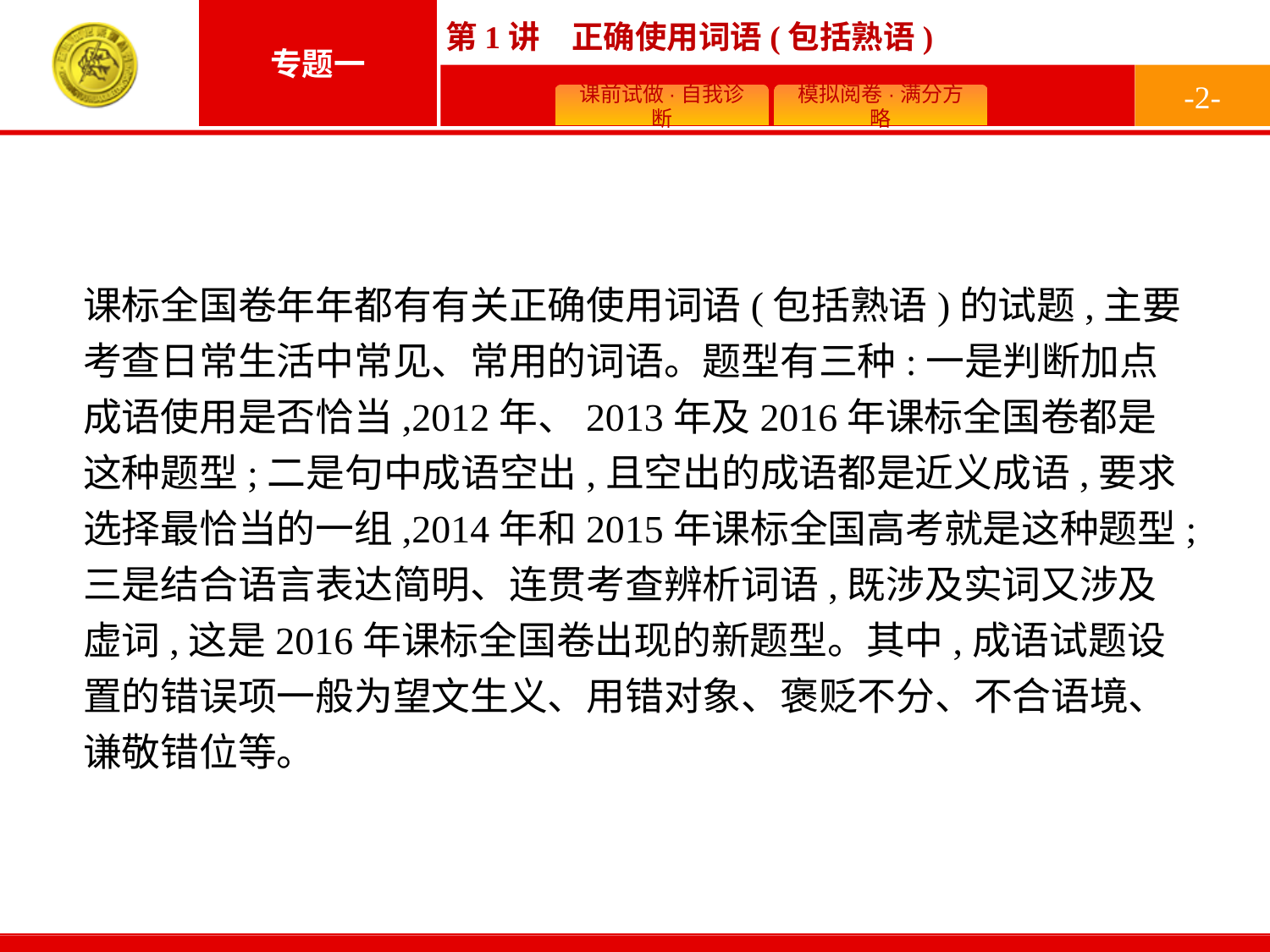

-2-
课标全国卷年年都有有关正确使用词语(包括熟语)的试题,主要考查日常生活中常见、常用的词语。题型有三种:一是判断加点成语使用是否恰当,2012年、2013年及2016年课标全国卷都是这种题型;二是句中成语空出,且空出的成语都是近义成语,要求选择最恰当的一组,2014年和2015年课标全国高考就是这种题型;三是结合语言表达简明、连贯考查辨析词语,既涉及实词又涉及虚词,这是2016年课标全国卷出现的新题型。其中,成语试题设置的错误项一般为望文生义、用错对象、褒贬不分、不合语境、谦敬错位等。